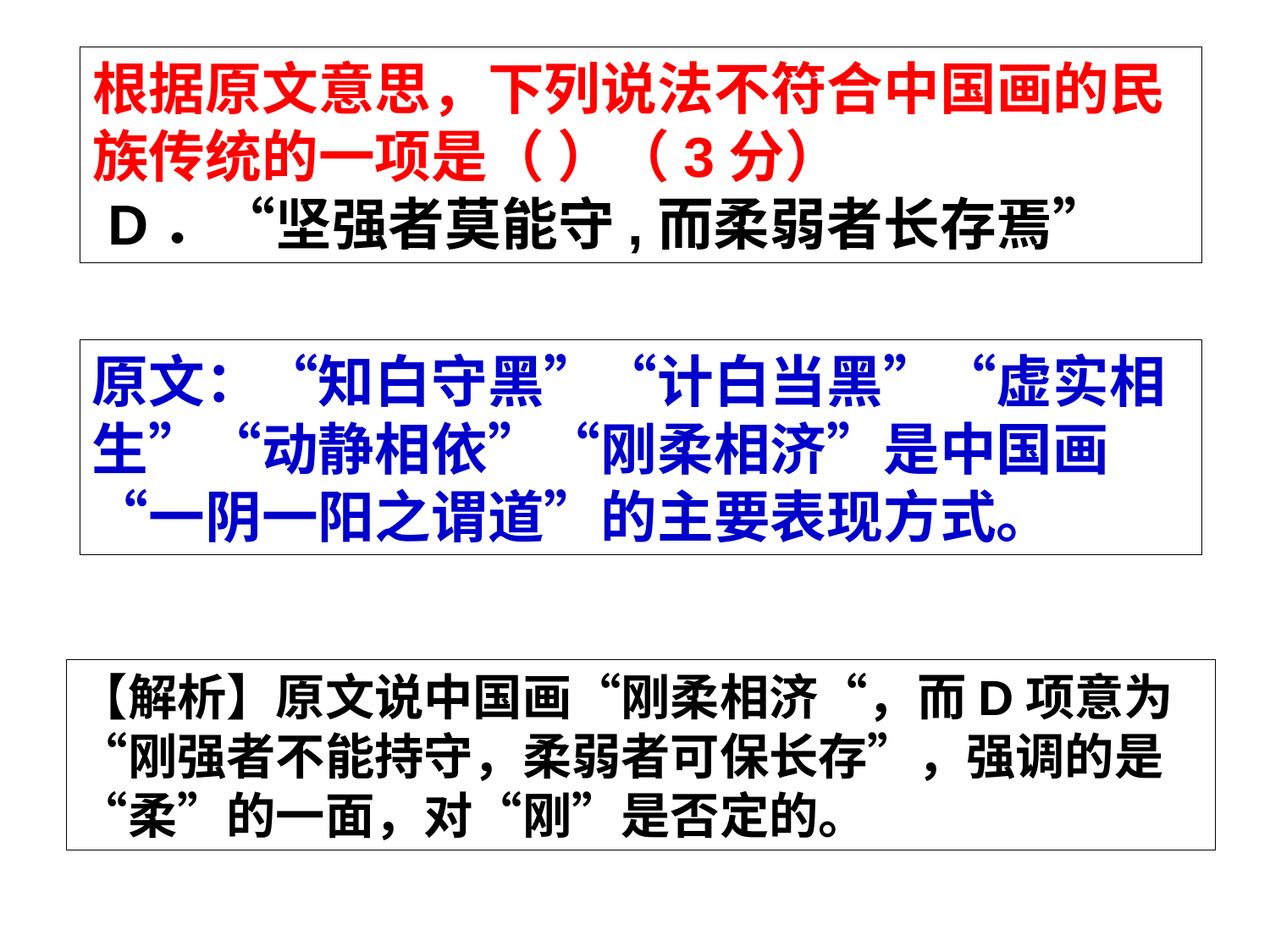

根据原文意思，下列说法不符合中国画的民族传统的一项是（ ）（3分）
 D．“坚强者莫能守,而柔弱者长存焉”
原文：“知白守黑”“计白当黑”“虚实相生”“动静相依”“刚柔相济”是中国画“一阴一阳之谓道”的主要表现方式。
【解析】原文说中国画“刚柔相济“，而D项意为“刚强者不能持守，柔弱者可保长存”，强调的是“柔”的一面，对“刚”是否定的。